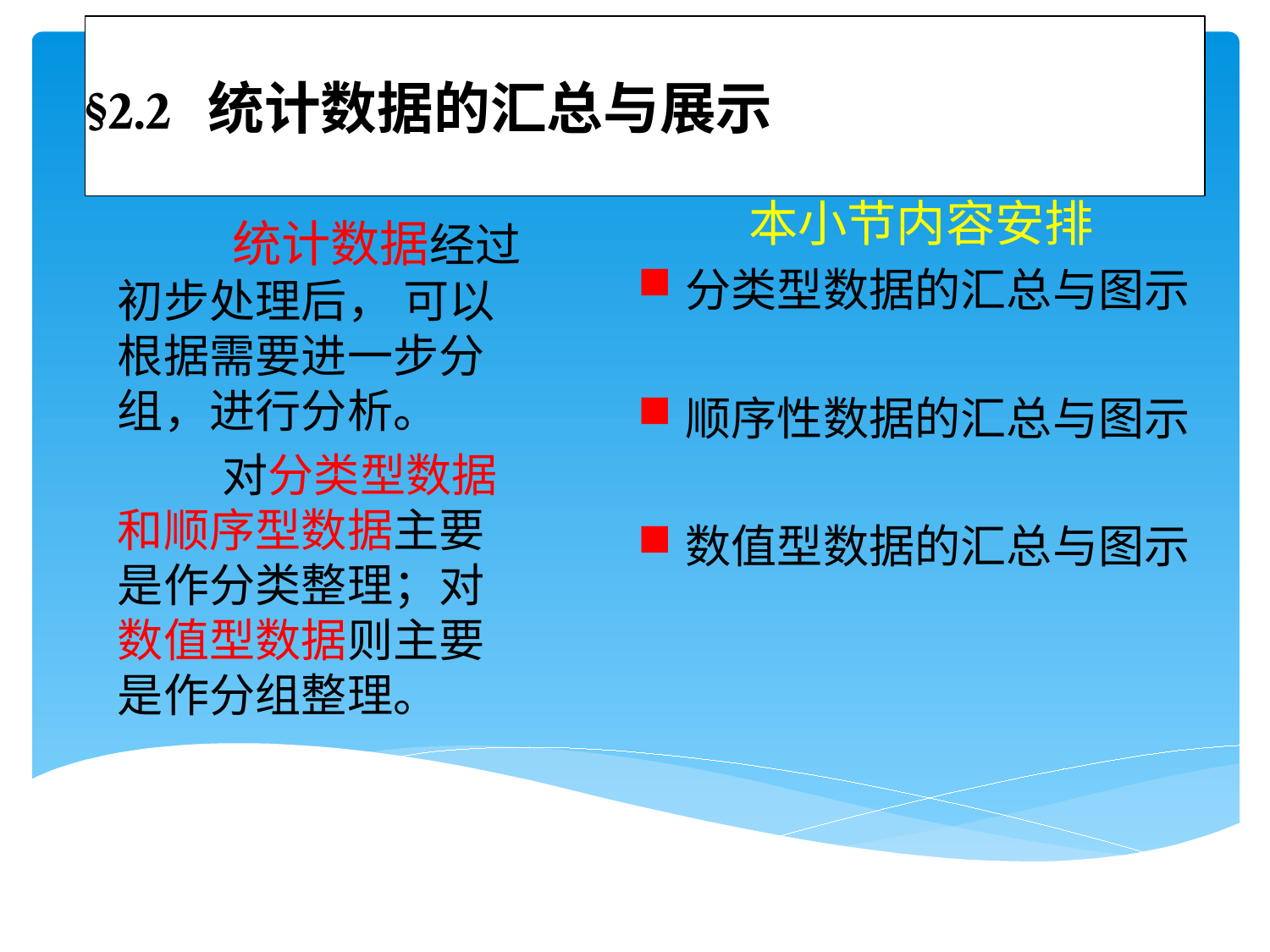

# §2.2  统计数据的汇总与展示
         本小节内容安排
分类型数据的汇总与图示

顺序性数据的汇总与图示

数值型数据的汇总与图示

          统计数据经过初步处理后， 可以根据需要进一步分组，进行分析。
         对分类型数据和顺序型数据主要是作分类整理；对数值型数据则主要是作分组整理。